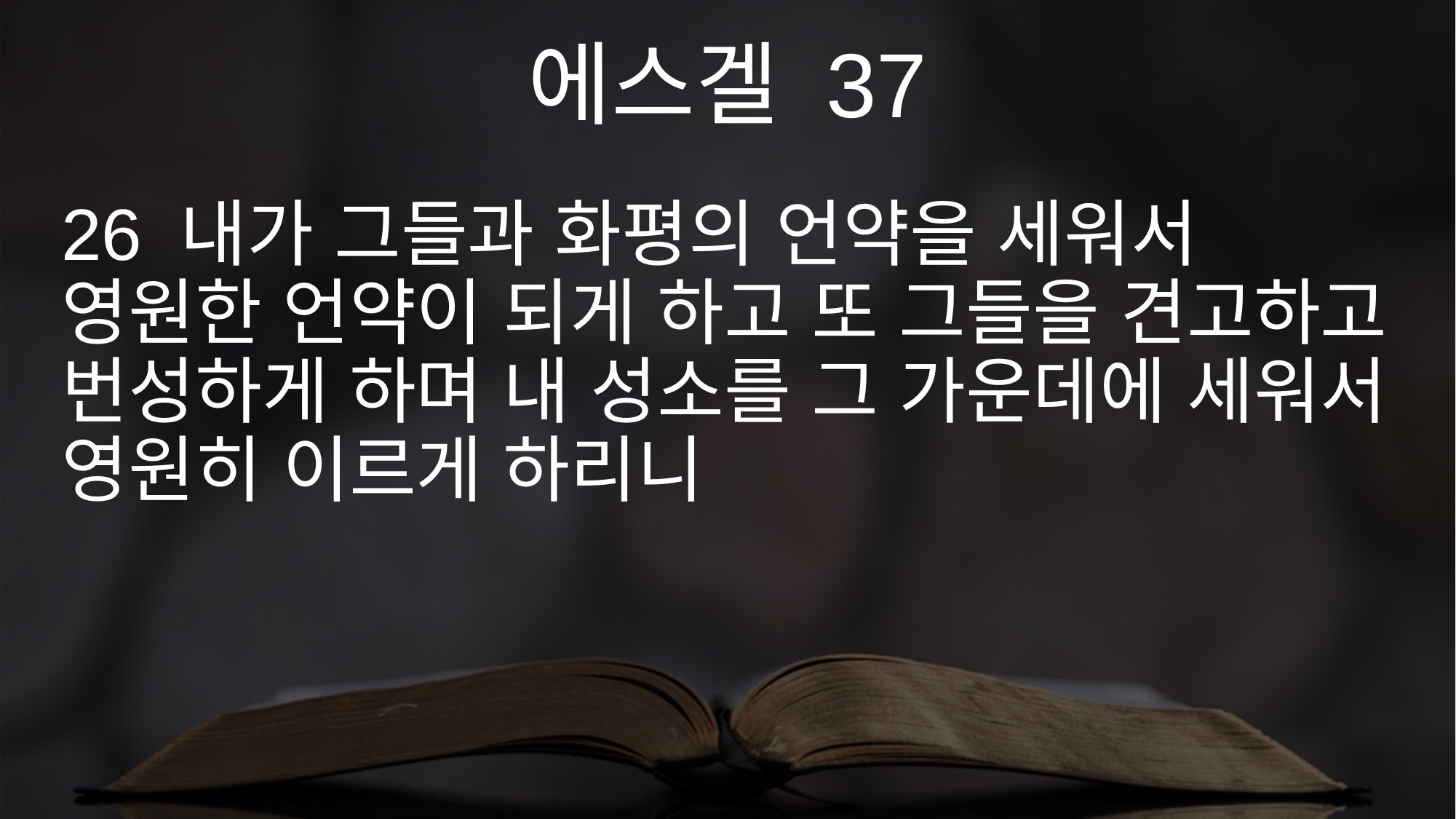

에스겔 37
26 내가 그들과 화평의 언약을 세워서 영원한 언약이 되게 하고 또 그들을 견고하고 번성하게 하며 내 성소를 그 가운데에 세워서 영원히 이르게 하리니